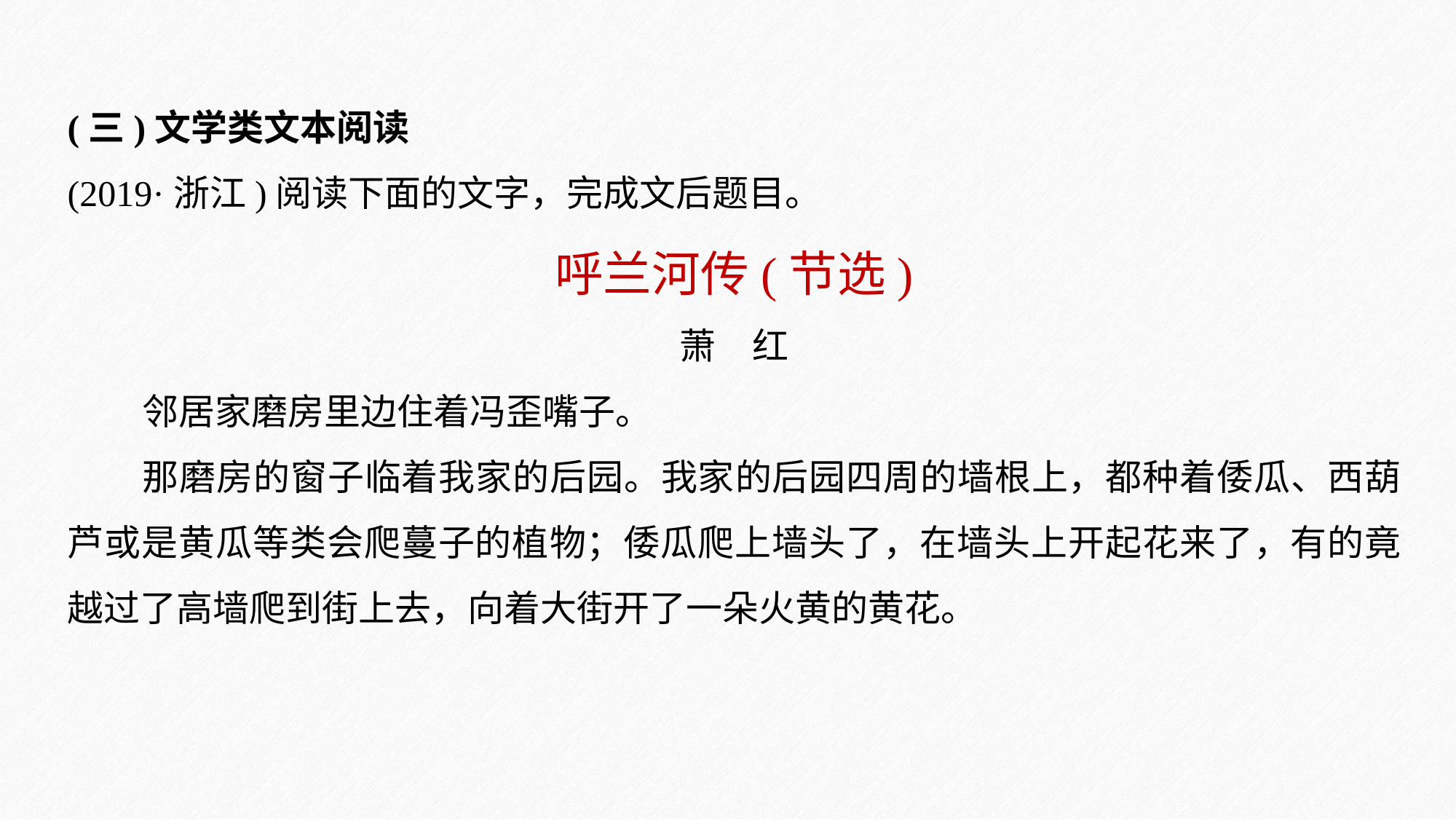

(三)文学类文本阅读
(2019·浙江)阅读下面的文字，完成文后题目。
呼兰河传(节选)
萧　红
邻居家磨房里边住着冯歪嘴子。
那磨房的窗子临着我家的后园。我家的后园四周的墙根上，都种着倭瓜、西葫芦或是黄瓜等类会爬蔓子的植物；倭瓜爬上墙头了，在墙头上开起花来了，有的竟越过了高墙爬到街上去，向着大街开了一朵火黄的黄花。